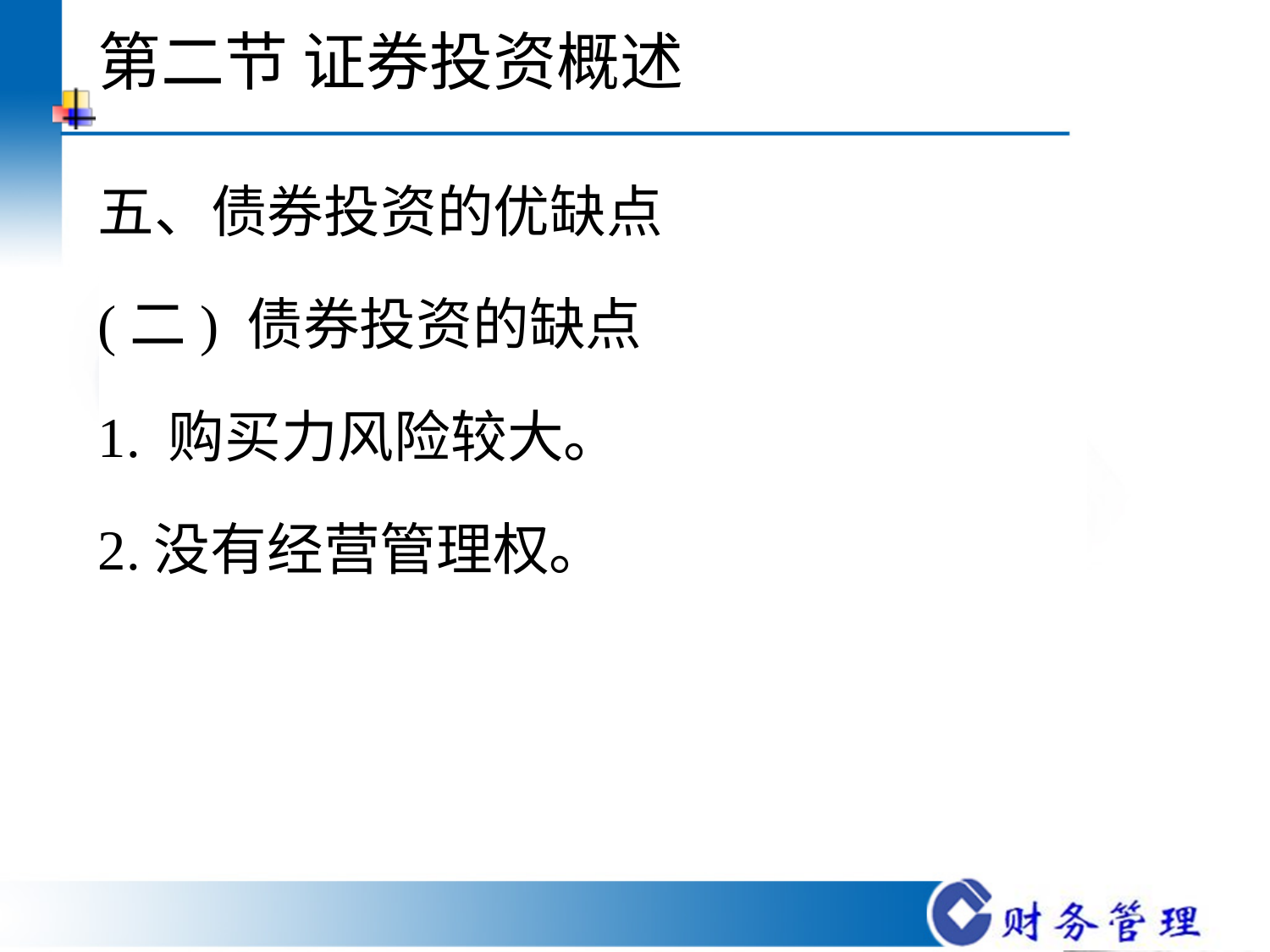

# 第二节 证券投资概述
五、债券投资的优缺点
(二) 债券投资的缺点
1. 购买力风险较大。
2.没有经营管理权。
24